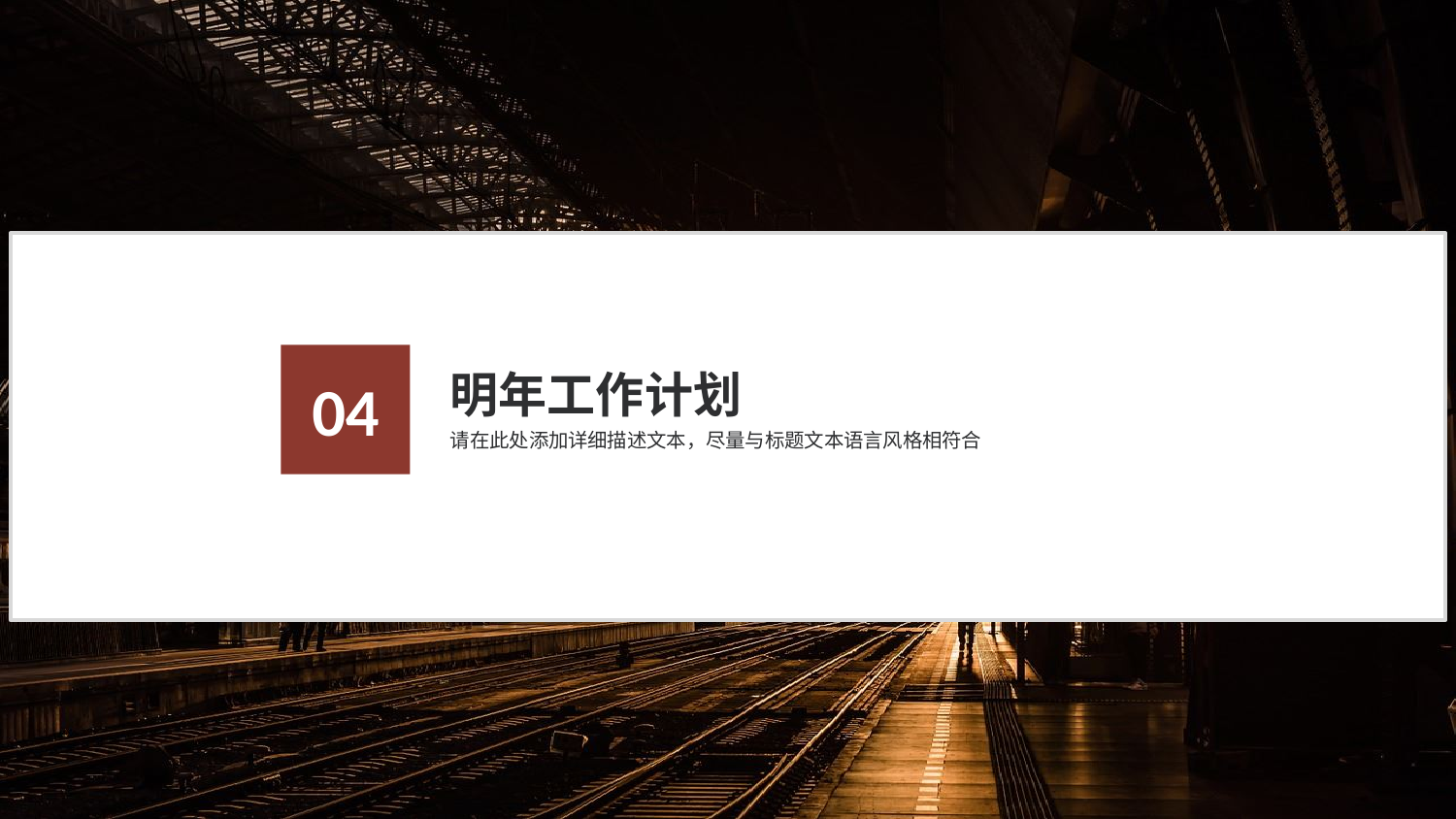

04
明年工作计划
请在此处添加详细描述文本，尽量与标题文本语言风格相符合